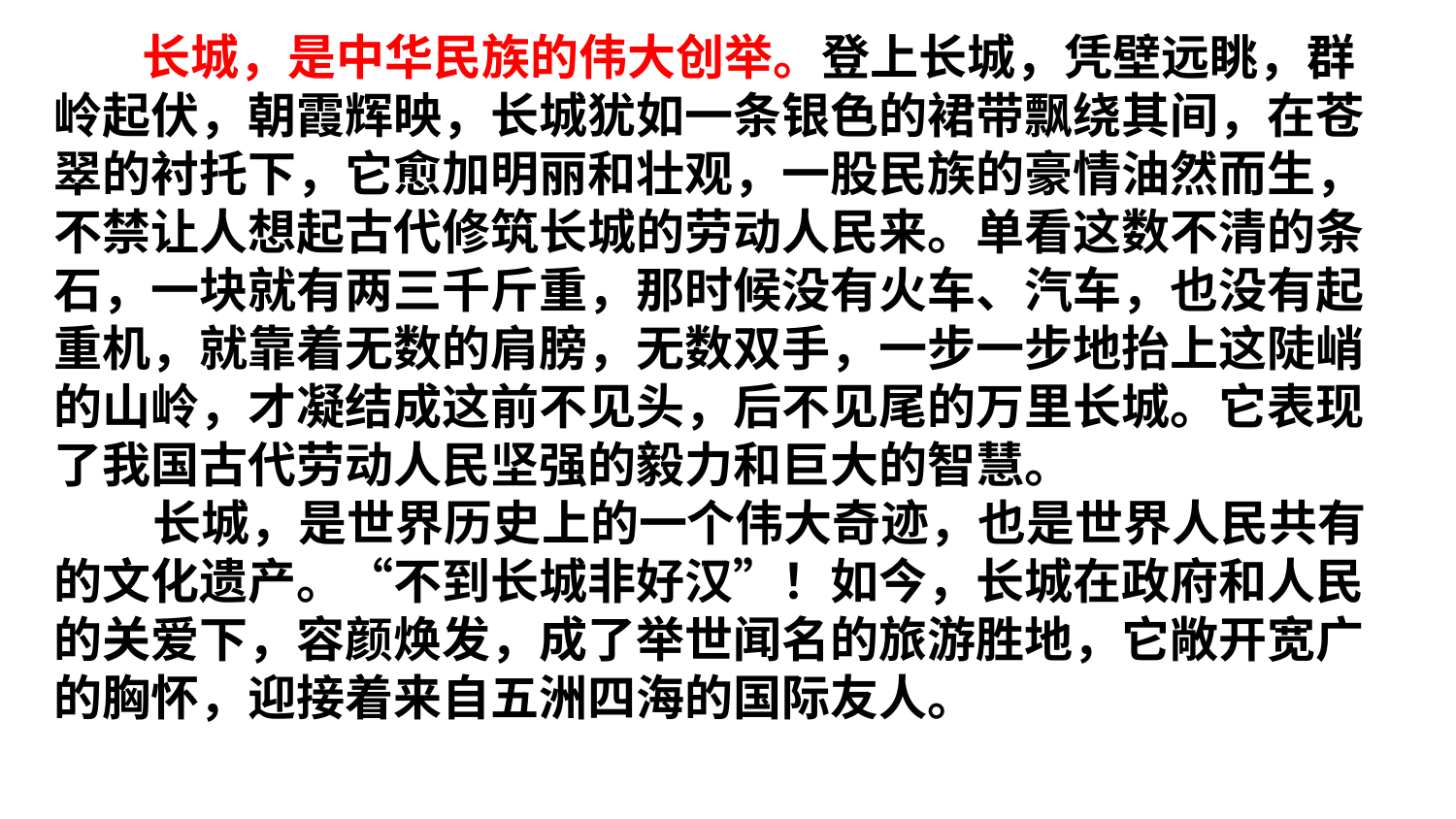

长城，是中华民族的伟大创举。登上长城，凭壁远眺，群岭起伏，朝霞辉映，长城犹如一条银色的裙带飘绕其间，在苍翠的衬托下，它愈加明丽和壮观，一股民族的豪情油然而生，不禁让人想起古代修筑长城的劳动人民来。单看这数不清的条石，一块就有两三千斤重，那时候没有火车、汽车，也没有起重机，就靠着无数的肩膀，无数双手，一步一步地抬上这陡峭的山岭，才凝结成这前不见头，后不见尾的万里长城。它表现了我国古代劳动人民坚强的毅力和巨大的智慧。
        长城，是世界历史上的一个伟大奇迹，也是世界人民共有的文化遗产。“不到长城非好汉”！如今，长城在政府和人民的关爱下，容颜焕发，成了举世闻名的旅游胜地，它敞开宽广的胸怀，迎接着来自五洲四海的国际友人。